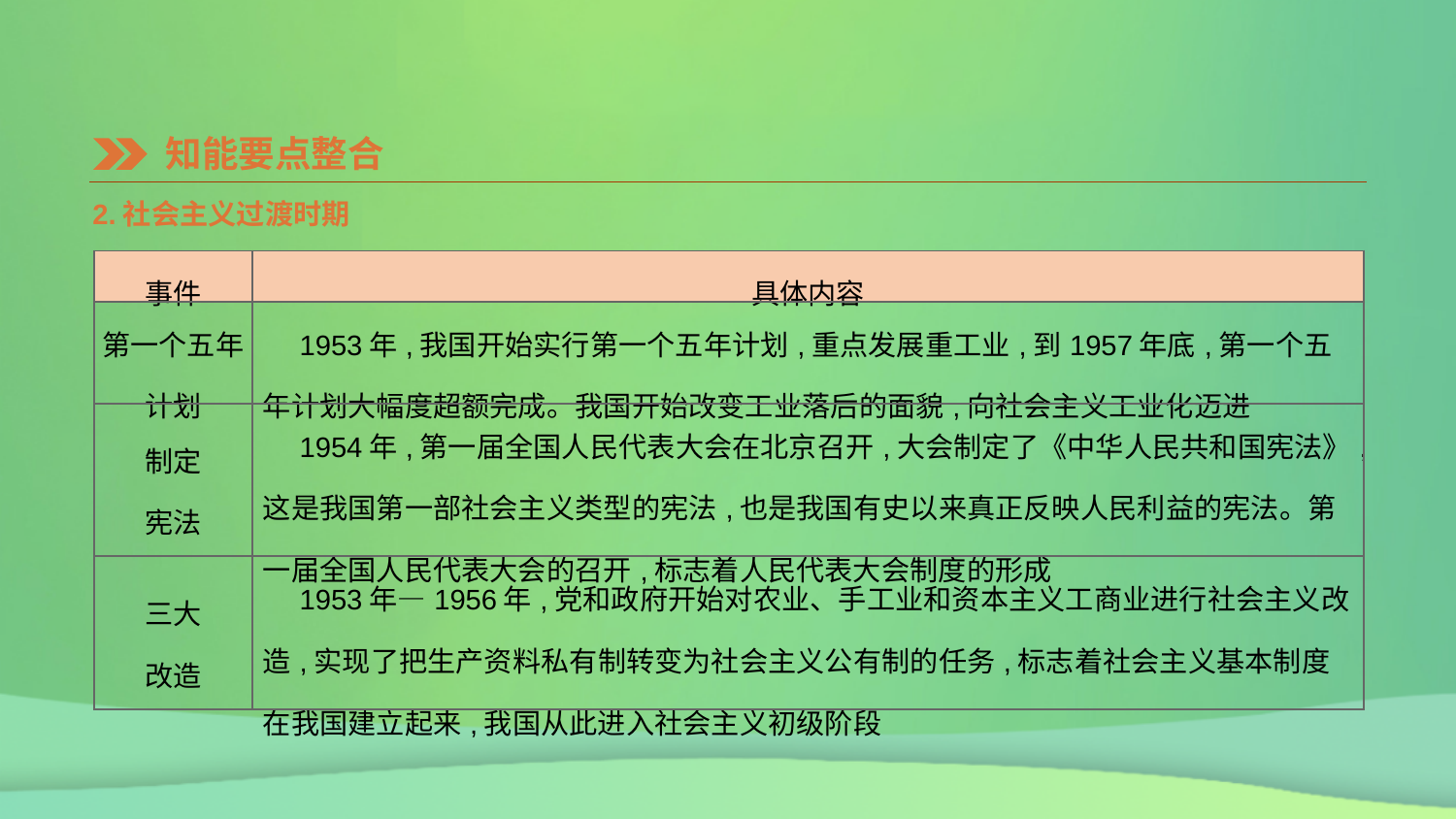

知能要点整合

2.社会主义过渡时期
| 事件 | 具体内容 |
| --- | --- |
| 第一个五年 计划 | 1953年,我国开始实行第一个五年计划,重点发展重工业,到1957年底,第一个五年计划大幅度超额完成。我国开始改变工业落后的面貌,向社会主义工业化迈进 |
| 制定 宪法 | 1954年,第一届全国人民代表大会在北京召开,大会制定了《中华人民共和国宪法》,这是我国第一部社会主义类型的宪法,也是我国有史以来真正反映人民利益的宪法。第一届全国人民代表大会的召开,标志着人民代表大会制度的形成 |
| 三大 改造 | 1953年—1956年,党和政府开始对农业、手工业和资本主义工商业进行社会主义改造,实现了把生产资料私有制转变为社会主义公有制的任务,标志着社会主义基本制度在我国建立起来,我国从此进入社会主义初级阶段 |